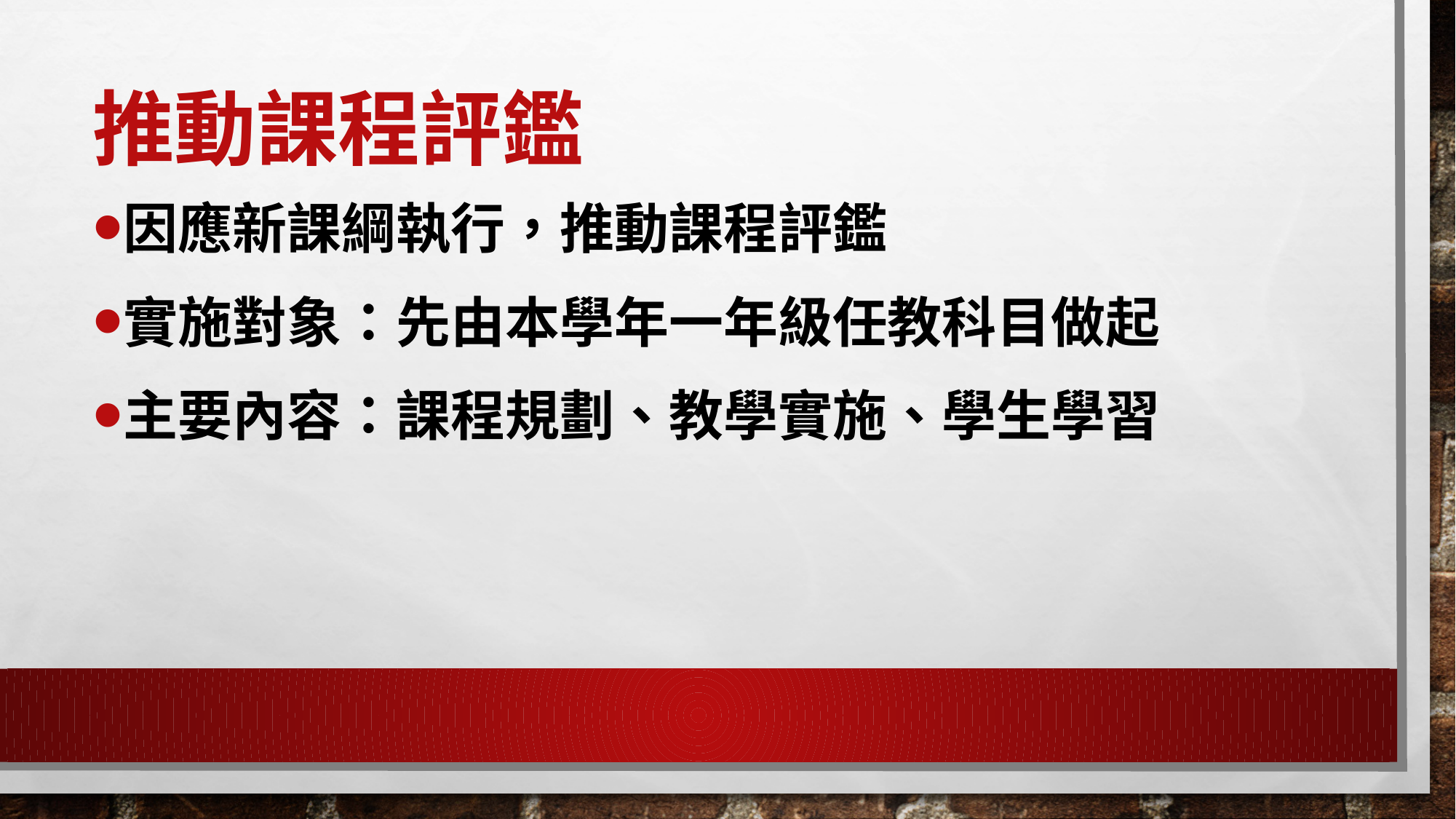

# 推動課程評鑑
因應新課綱執行，推動課程評鑑
實施對象：先由本學年一年級任教科目做起
主要內容：課程規劃、教學實施、學生學習